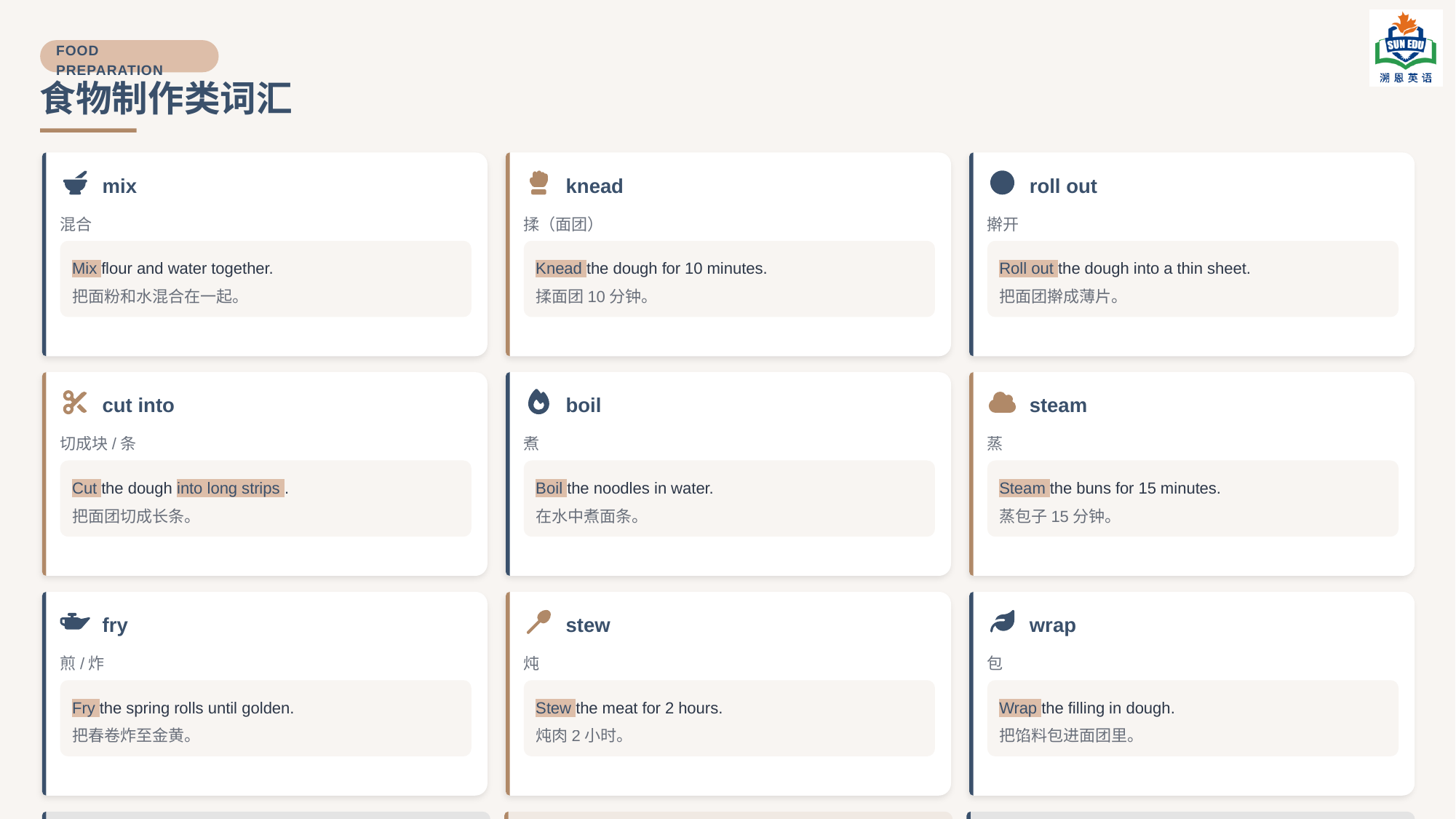

FOOD PREPARATION
食物制作类词汇

mix
knead
roll out

混合
揉（面团）
擀开

Mix flour and water together.
Knead the dough for 10 minutes.
Roll out the dough into a thin sheet.
把面粉和水混合在一起。
揉面团10分钟。
把面团擀成薄片。

cut into
boil
steam

切成块/条
煮
蒸

Cut the dough into long strips .
Boil the noodles in water.
Steam the buns for 15 minutes.
把面团切成长条。
在水中煮面条。
蒸包子15分钟。

fry
stew
wrap

煎/炸
炖
包

Fry the spring rolls until golden.
Stew the meat for 2 hours.
Wrap the filling in dough.
把春卷炸至金黄。
炖肉2小时。
把馅料包进面团里。

stir: 搅拌
add: 添加
prepare/make: 准备/制作
Stir the ingredients together.
Add some salt and oil.
I prepared the noodles myself.